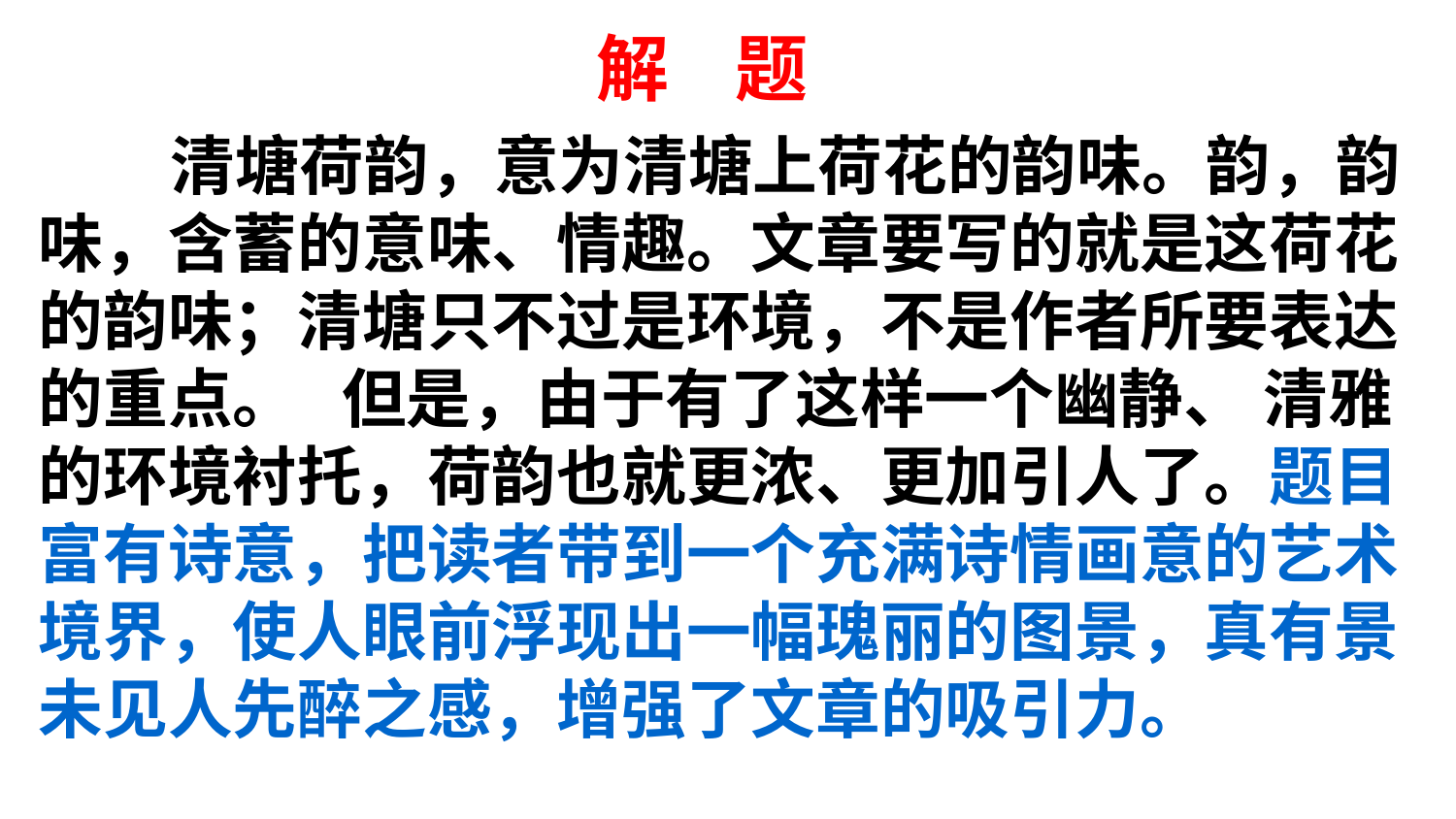

解    题
           清塘荷韵，意为清塘上荷花的韵味。韵，韵味，含蓄的意味、情趣。文章要写的就是这荷花的韵味；清塘只不过是环境，不是作者所要表达的重点。   但是，由于有了这样一个幽静、 清雅的环境衬托，荷韵也就更浓、更加引人了。题目富有诗意，把读者带到一个充满诗情画意的艺术境界，使人眼前浮现出一幅瑰丽的图景，真有景未见人先醉之感，增强了文章的吸引力。